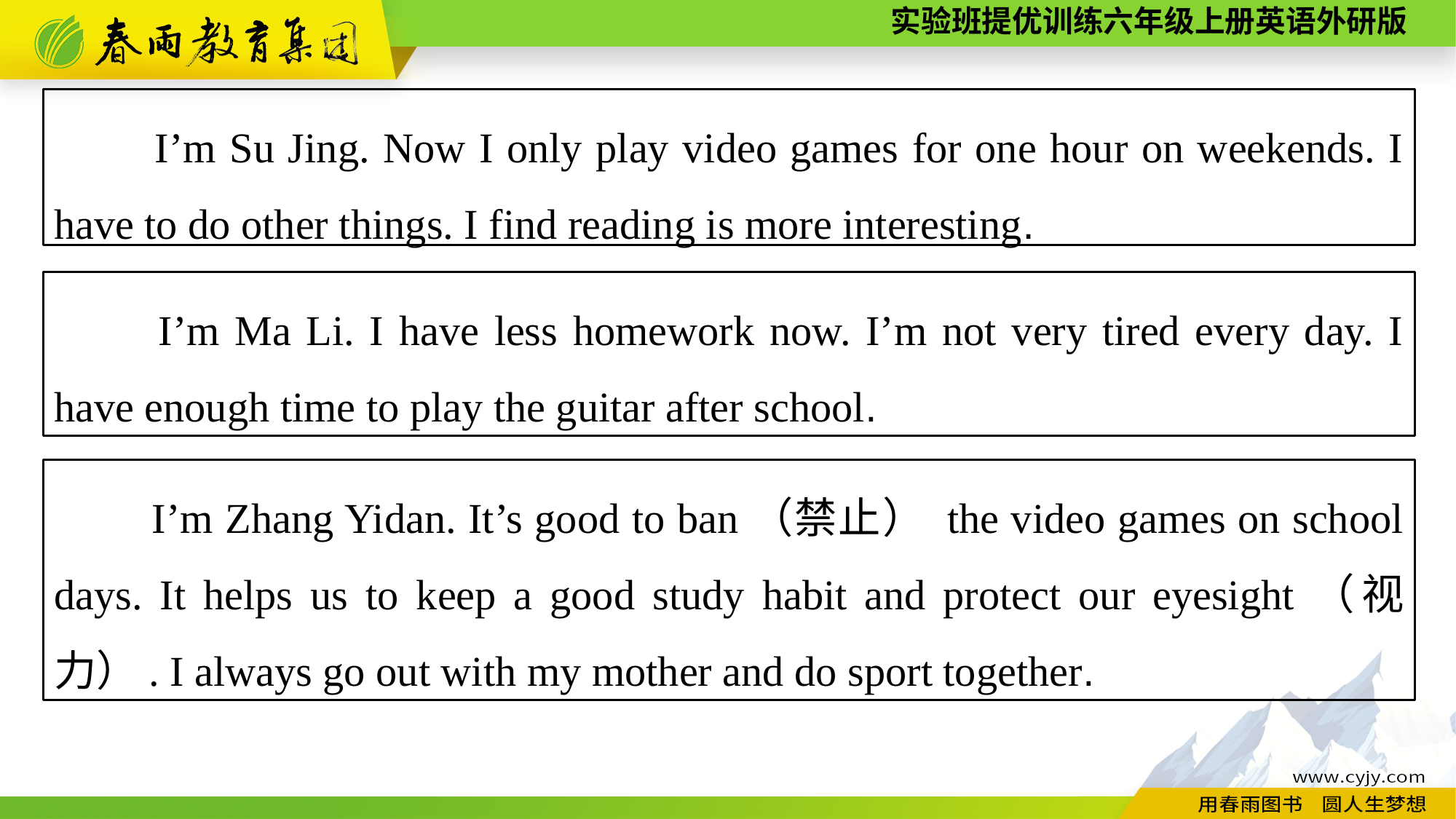

I’m Su Jing. Now I only play video games for one hour on weekends. I have to do other things. I find reading is more interesting.
　　I’m Ma Li. I have less homework now. I’m not very tired every day. I have enough time to play the guitar after school.
　　I’m Zhang Yidan. It’s good to ban（禁止） the video games on school days. It helps us to keep a good study habit and protect our eyesight（视力）. I always go out with my mother and do sport together.